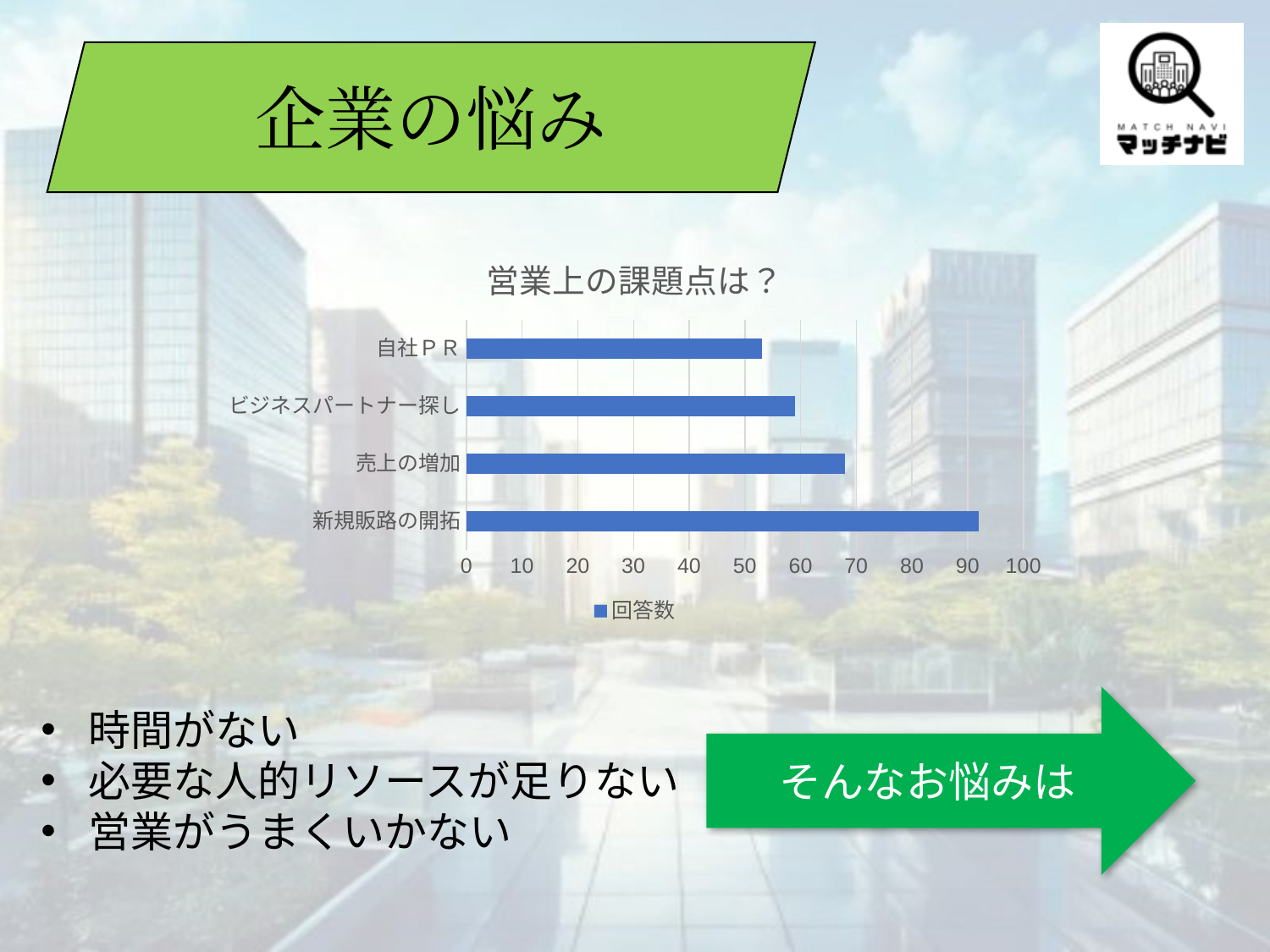

企業の悩み

### Chart: 営業上の課題点は？

| Category | 回答数 |
|---|---|
| 新規販路の開拓 | 92.0 |
| 売上の増加 | 68.0 |
| ビジネスパートナー探し | 59.0 |
| 自社ＰＲ | 53.0 |
そんなお悩みは
時間がない
必要な人的リソースが足りない
営業がうまくいかない